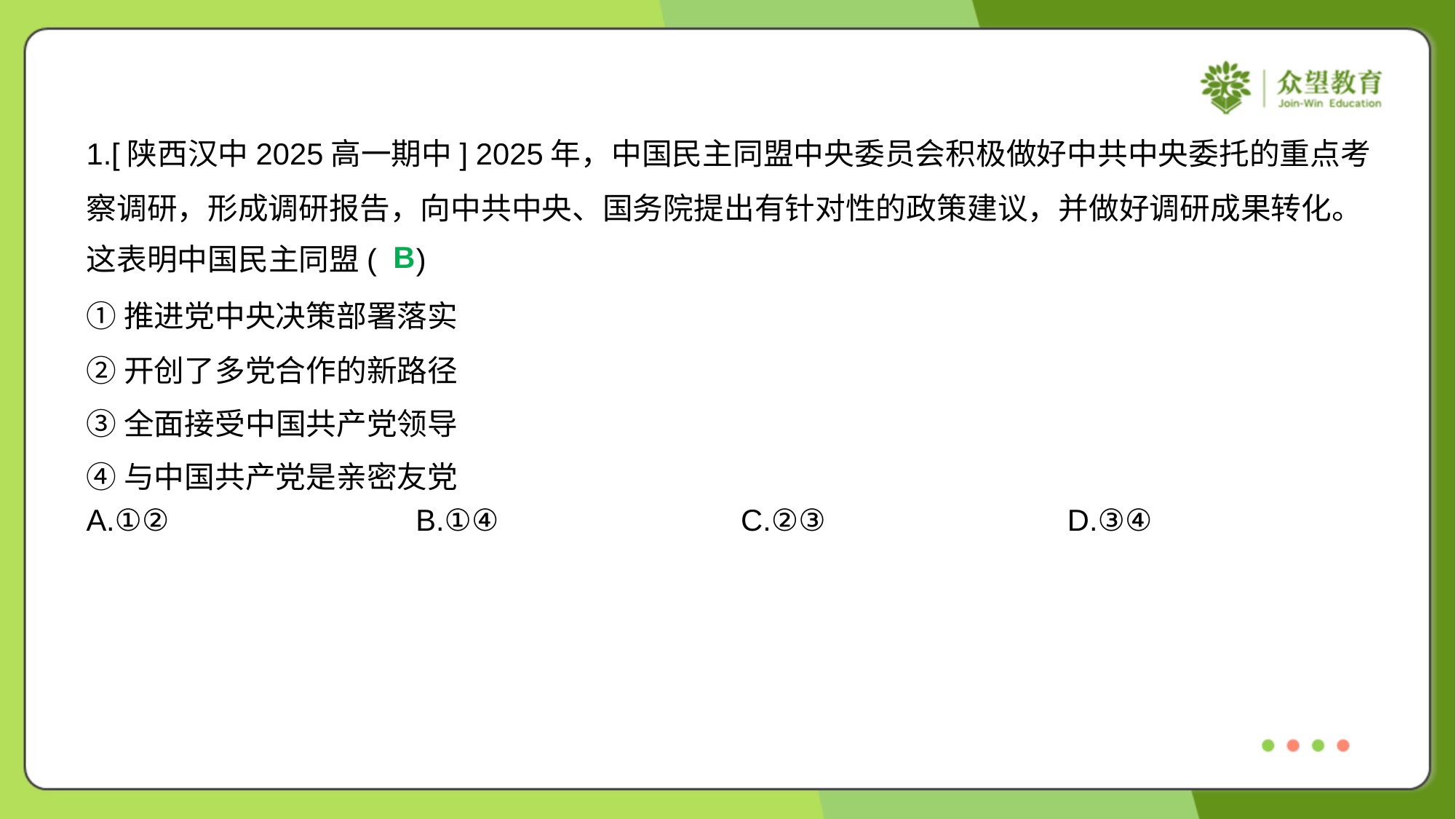

1.[陕西汉中2025高一期中] 2025年，中国民主同盟中央委员会积极做好中共中央委托的重点考
察调研，形成调研报告，向中共中央、国务院提出有针对性的政策建议，并做好调研成果转化。
这表明中国民主同盟(     )
B
①推进党中央决策部署落实
②开创了多党合作的新路径
③全面接受中国共产党领导
④与中国共产党是亲密友党
A.①②	B.①④	C.②③	D.③④